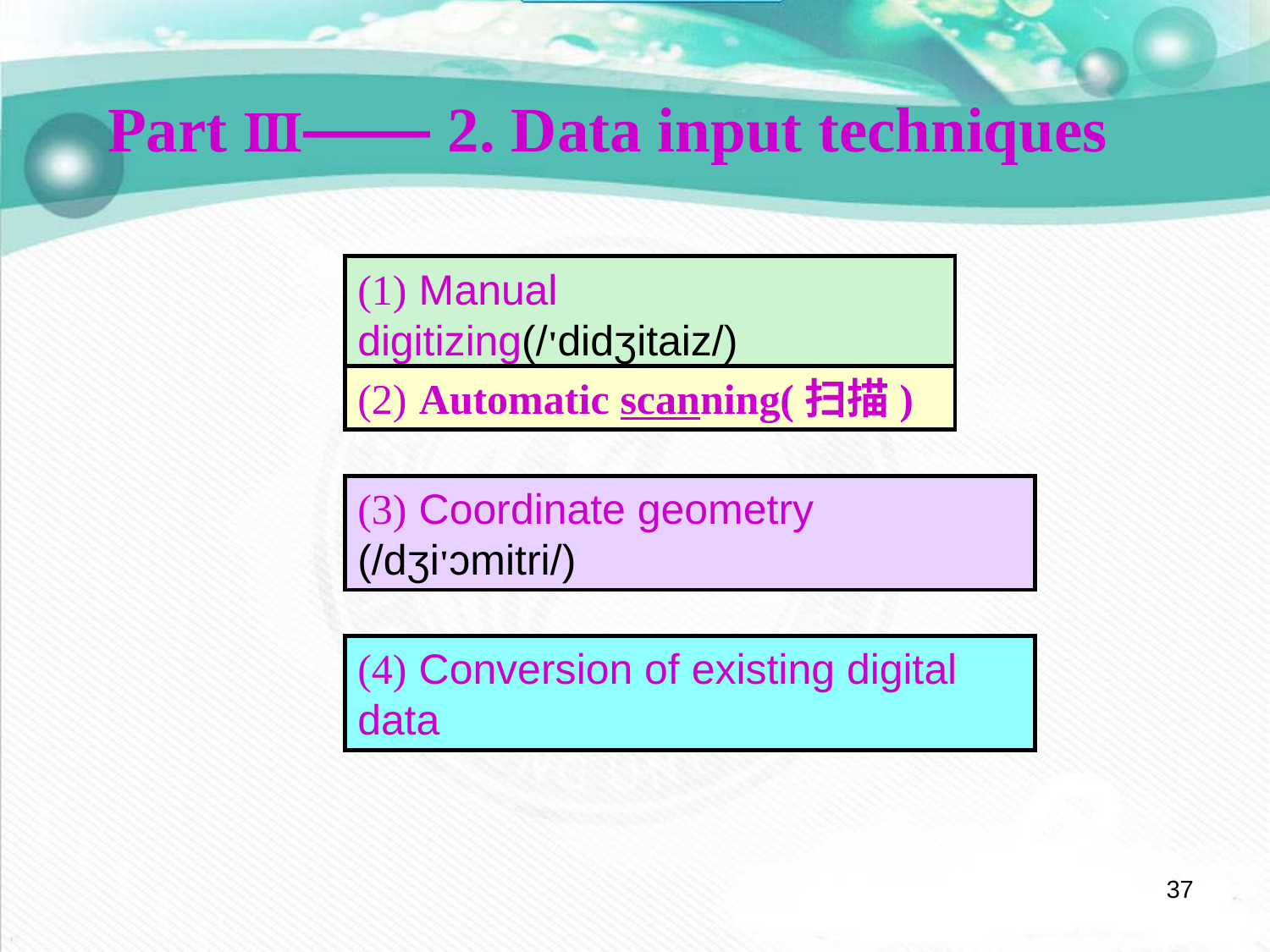

Part Ⅲ—— 2. Data input techniques
(1) Manual digitizing(/'didʒitaiz/)
(2) Automatic scanning(扫描)
(3) Coordinate geometry (/dʒi'ɔmitri/)
(4) Conversion of existing digital data
37